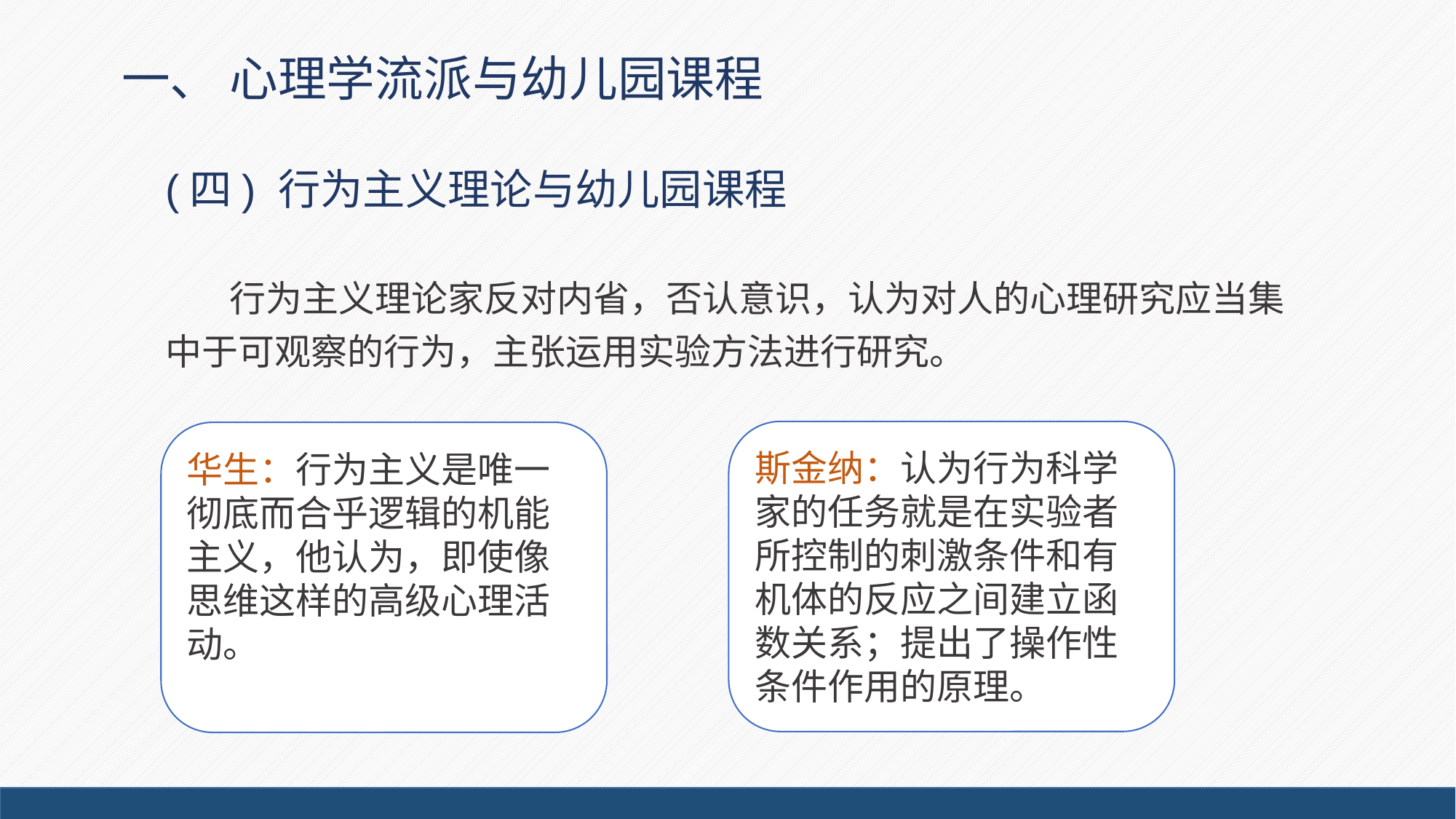

# 一、 心理学流派与幼儿园课程
(四) 行为主义理论与幼儿园课程

行为主义理论家反对内省，否认意识，认为对人的心理研究应当集中于可观察的行为，主张运用实验方法进行研究。

斯金纳：认为行为科学家的任务就是在实验者所控制的刺激条件和有机体的反应之间建立函数关系；提出了操作性条件作用的原理。

华生：行为主义是唯一彻底而合乎逻辑的机能主义，他认为，即使像思维这样的高级心理活动。